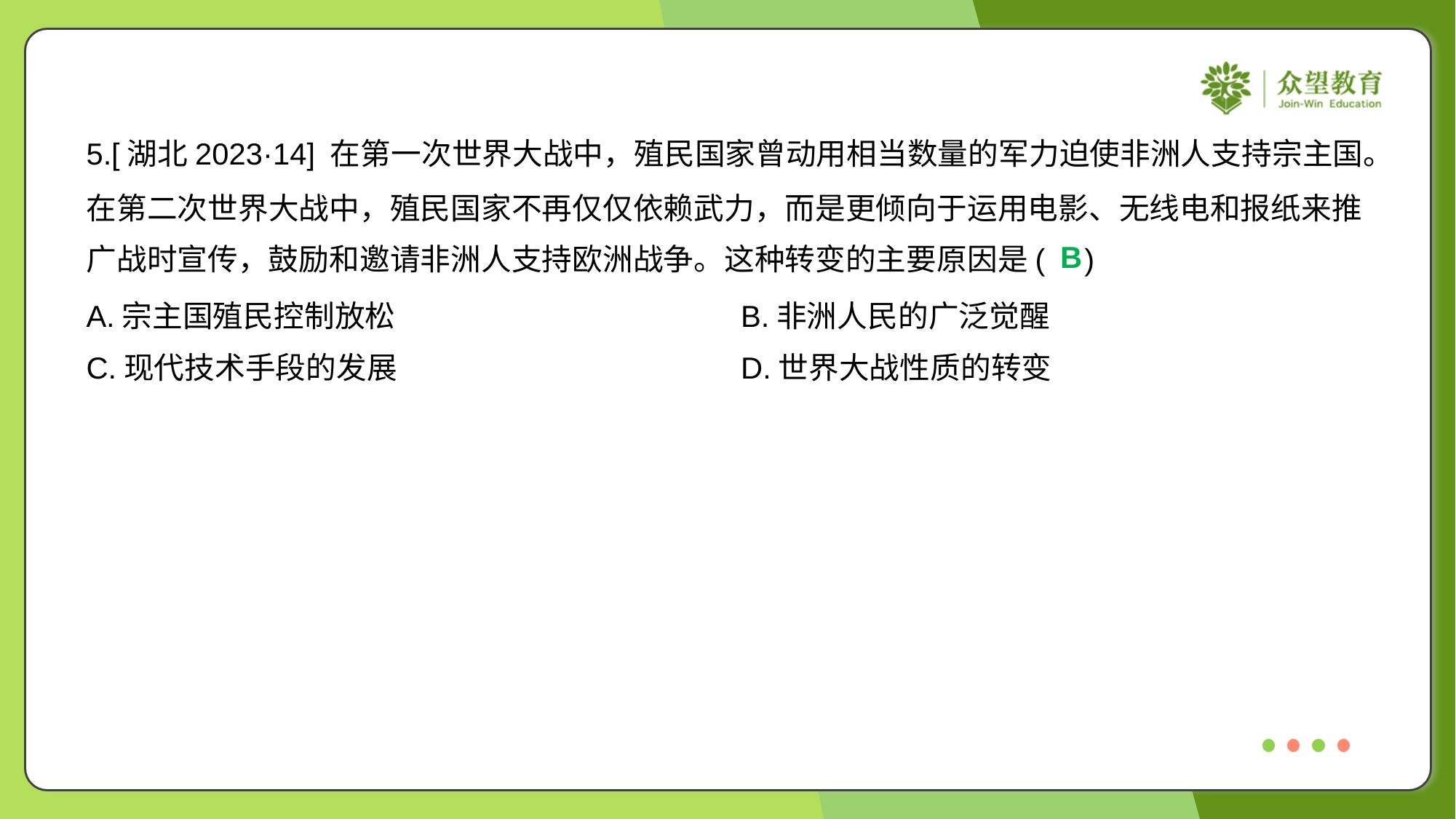

5.[湖北2023·14] 在第一次世界大战中，殖民国家曾动用相当数量的军力迫使非洲人支持宗主国。
在第二次世界大战中，殖民国家不再仅仅依赖武力，而是更倾向于运用电影、无线电和报纸来推
广战时宣传，鼓励和邀请非洲人支持欧洲战争。这种转变的主要原因是(     )
B
A.宗主国殖民控制放松	B.非洲人民的广泛觉醒
C.现代技术手段的发展	D.世界大战性质的转变